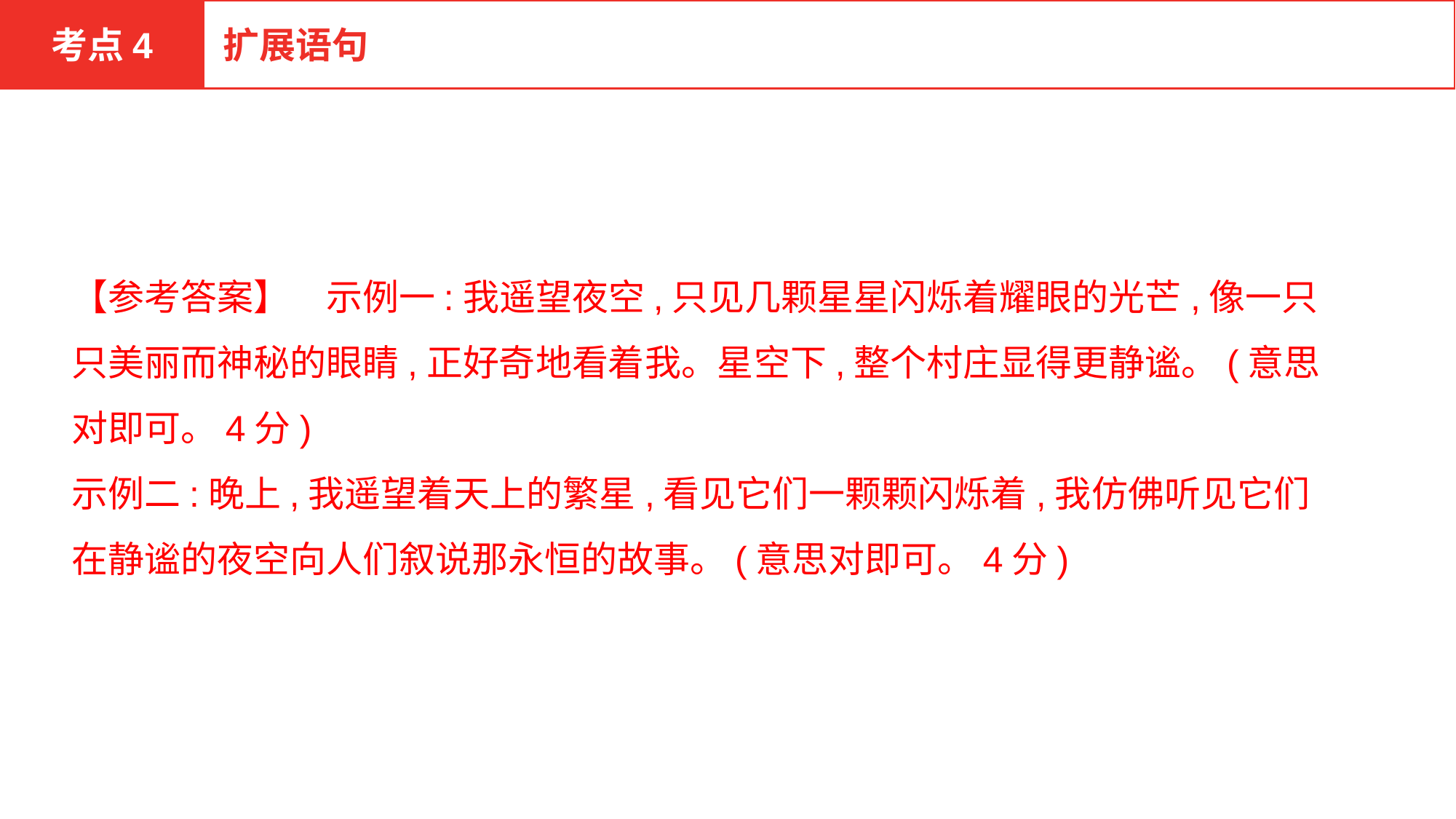

考点4
扩展语句

【参考答案】　示例一:我遥望夜空,只见几颗星星闪烁着耀眼的光芒,像一只只美丽而神秘的眼睛,正好奇地看着我。星空下,整个村庄显得更静谧。(意思对即可。4分)
示例二:晚上,我遥望着天上的繁星,看见它们一颗颗闪烁着,我仿佛听见它们在静谧的夜空向人们叙说那永恒的故事。(意思对即可。4分)